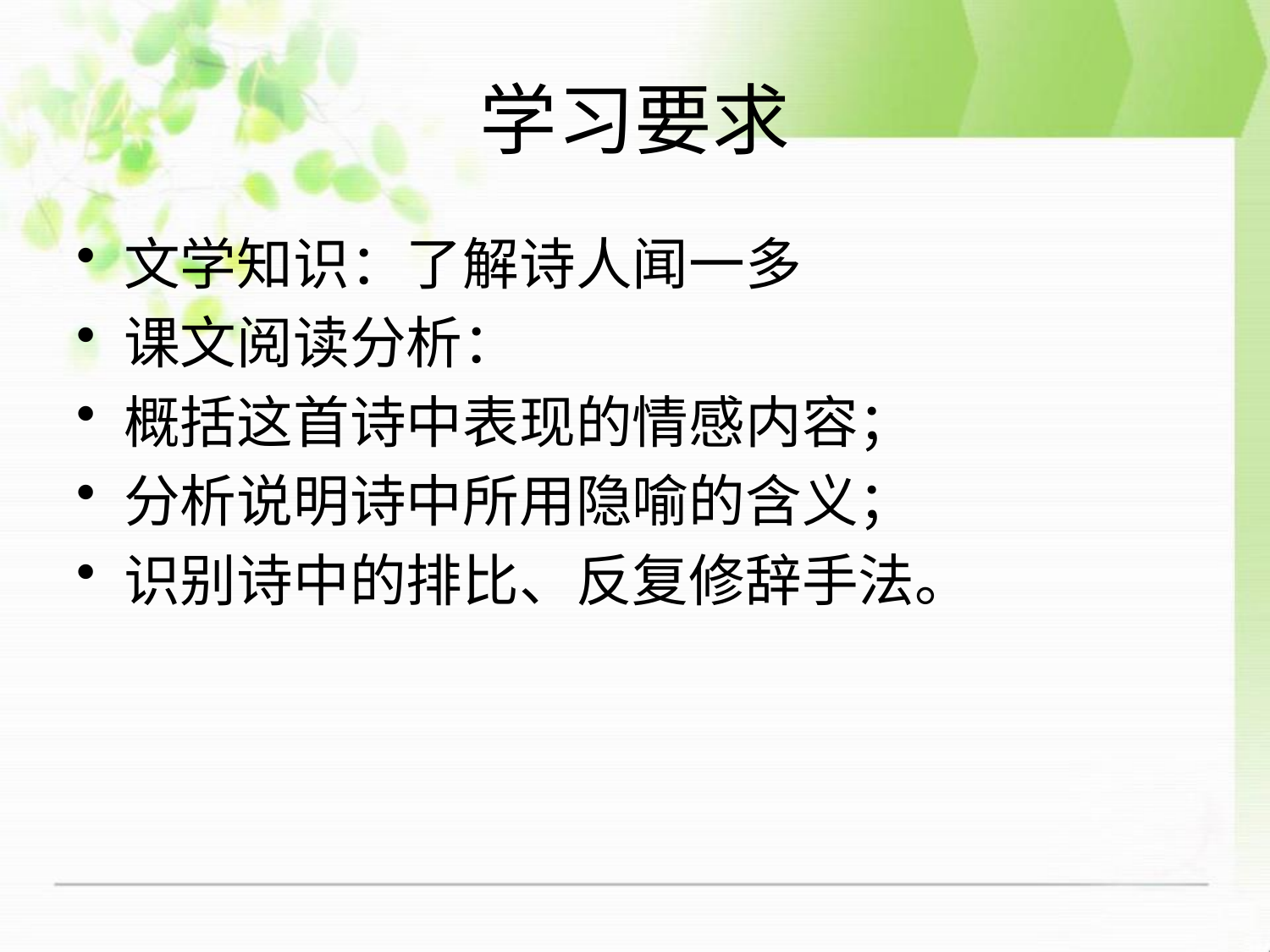

# 学习要求
文学知识：了解诗人闻一多
课文阅读分析：
概括这首诗中表现的情感内容；
分析说明诗中所用隐喻的含义；
识别诗中的排比、反复修辞手法。